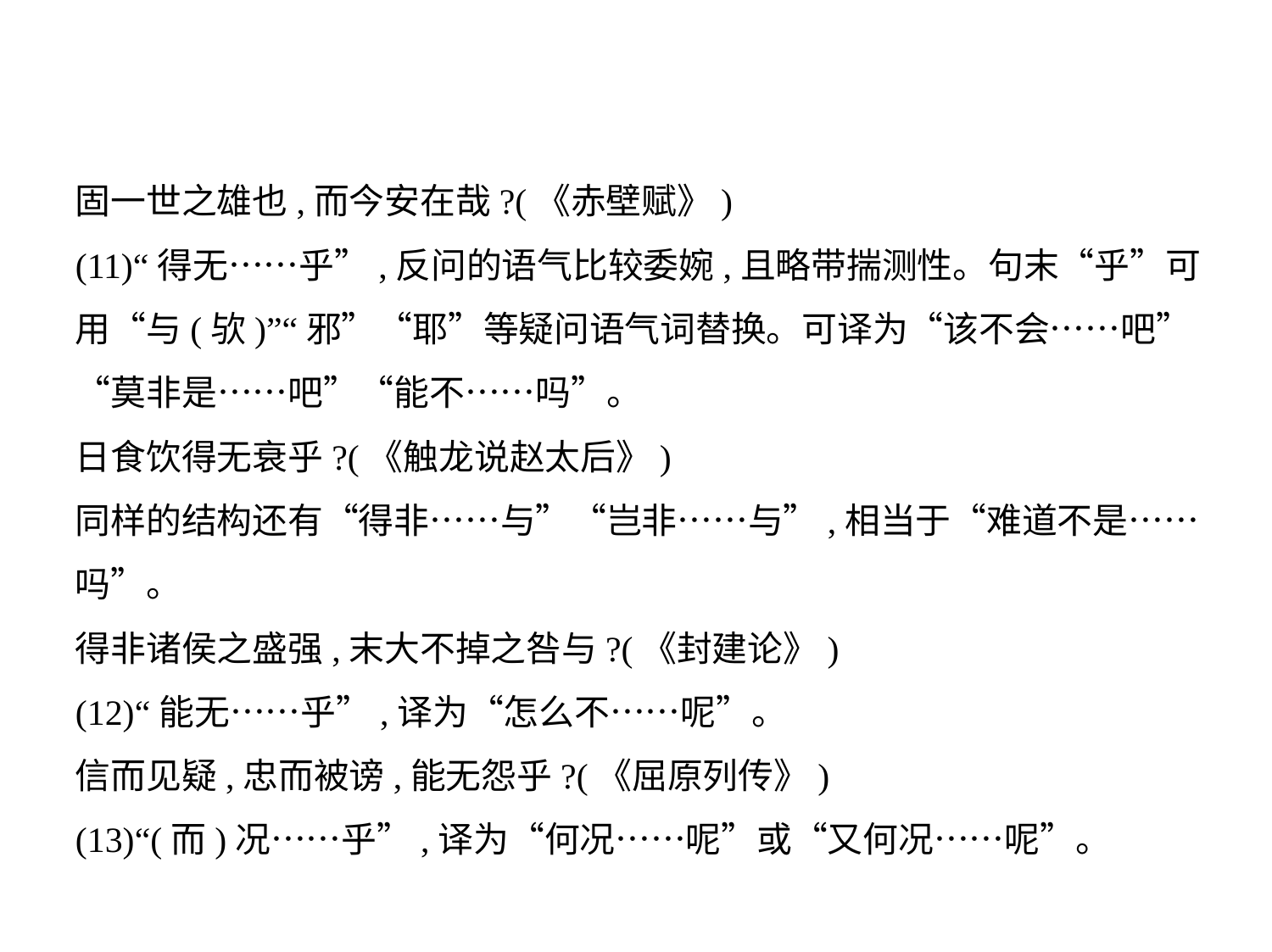

固一世之雄也,而今安在哉?(《赤壁赋》)
(11)“得无……乎”,反问的语气比较委婉,且略带揣测性。句末“乎”可
用“与(欤)”“邪”“耶”等疑问语气词替换。可译为“该不会……吧”
“莫非是……吧”“能不……吗”。
日食饮得无衰乎?(《触龙说赵太后》)
同样的结构还有“得非……与”“岂非……与”,相当于“难道不是……
吗”。
得非诸侯之盛强,末大不掉之咎与?(《封建论》)
(12)“能无……乎”,译为“怎么不……呢”。
信而见疑,忠而被谤,能无怨乎?(《屈原列传》)
(13)“(而)况……乎”,译为“何况……呢”或“又何况……呢”。